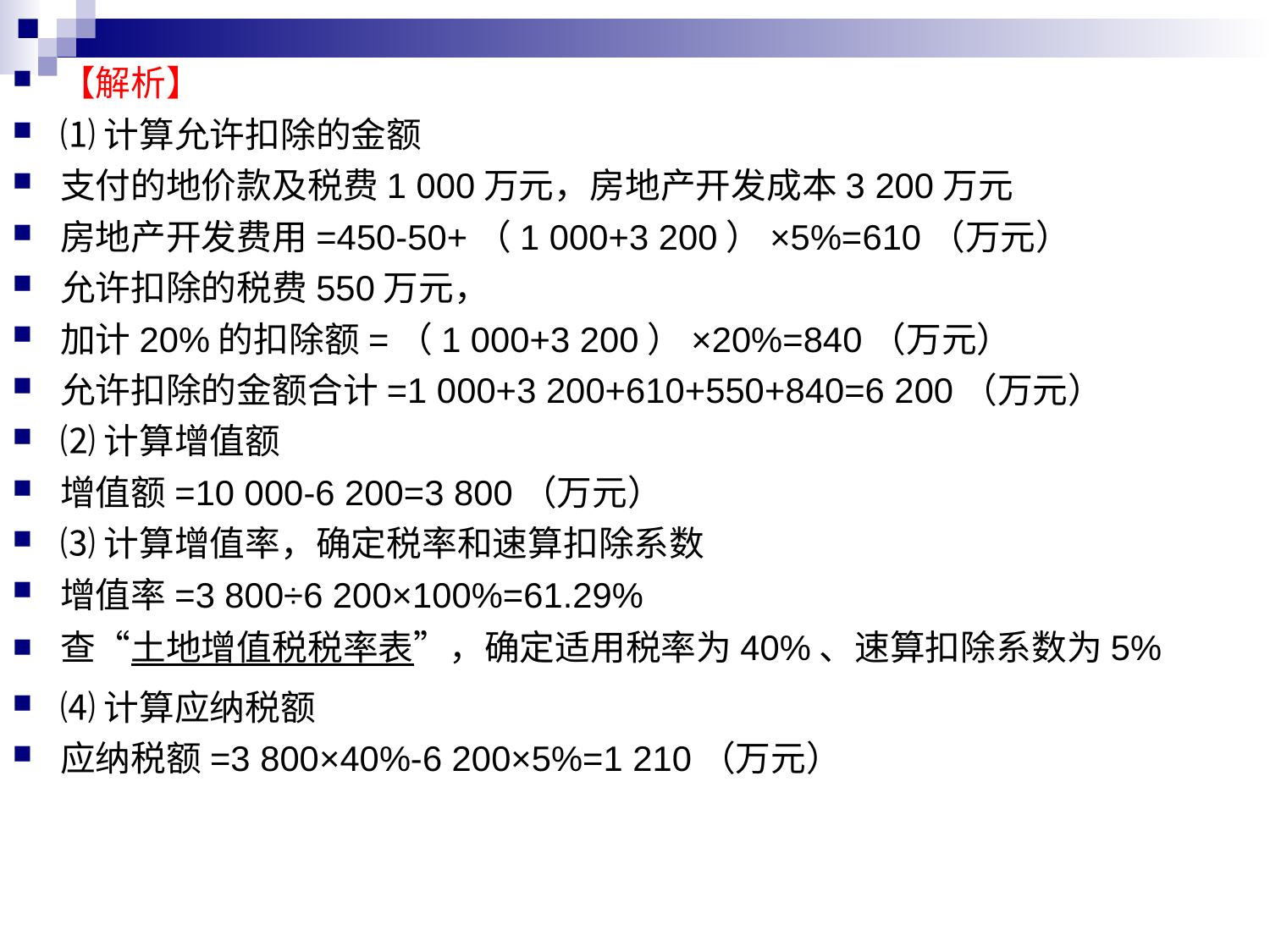

【解析】
⑴计算允许扣除的金额
支付的地价款及税费1 000万元，房地产开发成本3 200万元
房地产开发费用=450-50+（1 000+3 200）×5%=610（万元）
允许扣除的税费550万元，
加计20%的扣除额=（1 000+3 200）×20%=840（万元）
允许扣除的金额合计=1 000+3 200+610+550+840=6 200（万元）
⑵计算增值额
增值额=10 000-6 200=3 800（万元）
⑶计算增值率，确定税率和速算扣除系数
增值率=3 800÷6 200×100%=61.29%
查“土地增值税税率表”，确定适用税率为40%、速算扣除系数为5%
⑷计算应纳税额
应纳税额=3 800×40%-6 200×5%=1 210（万元）
第二节 土地增值税应纳税额的计算